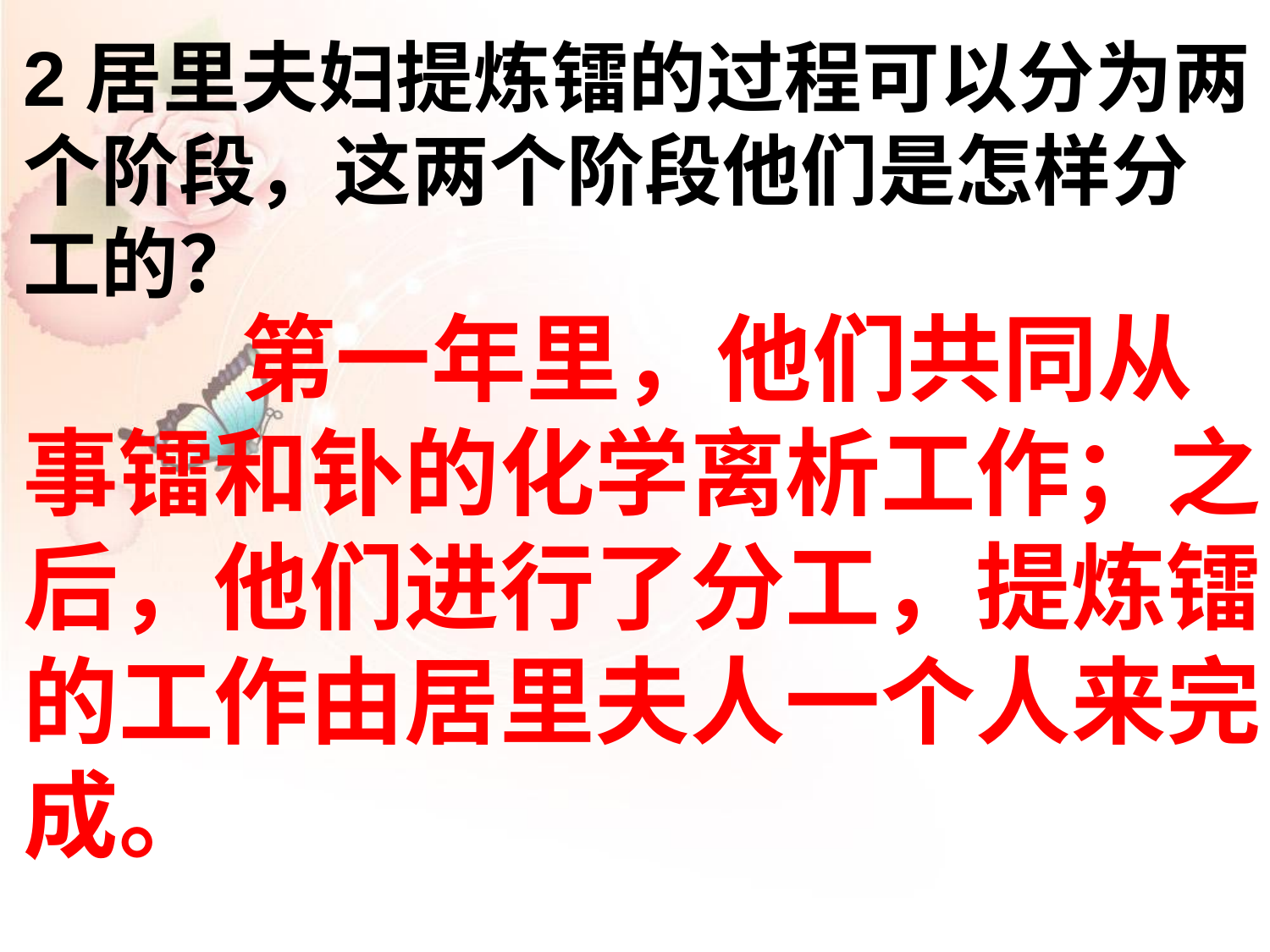

2居里夫妇提炼镭的过程可以分为两个阶段，这两个阶段他们是怎样分工的？
         第一年里，他们共同从事镭和钋的化学离析工作；之后，他们进行了分工，提炼镭的工作由居里夫人一个人来完成。